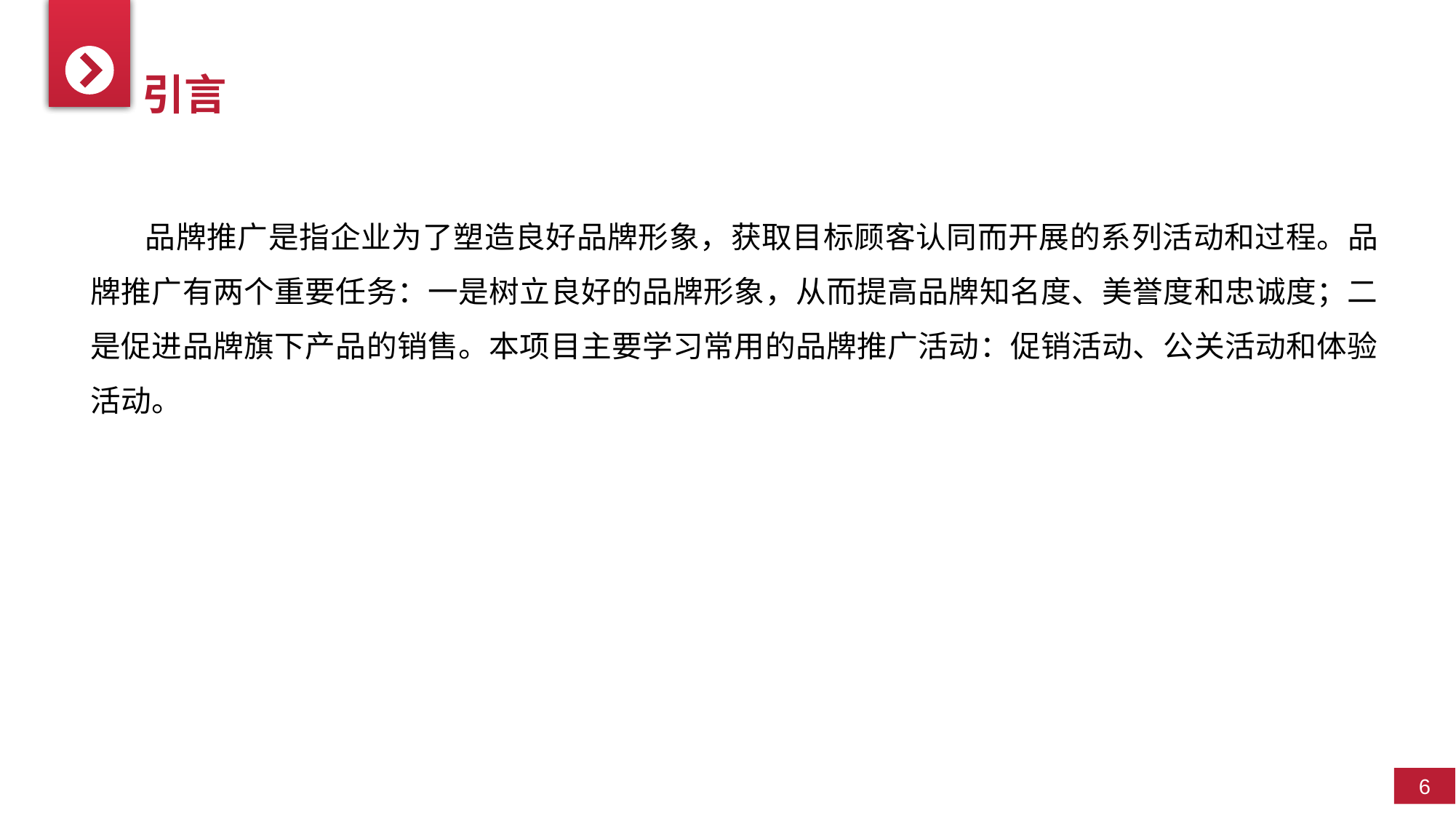

引言

品牌推广是指企业为了塑造良好品牌形象，获取目标顾客认同而开展的系列活动和过程。品牌推广有两个重要任务：一是树立良好的品牌形象，从而提高品牌知名度、美誉度和忠诚度；二是促进品牌旗下产品的销售。本项目主要学习常用的品牌推广活动：促销活动、公关活动和体验活动。